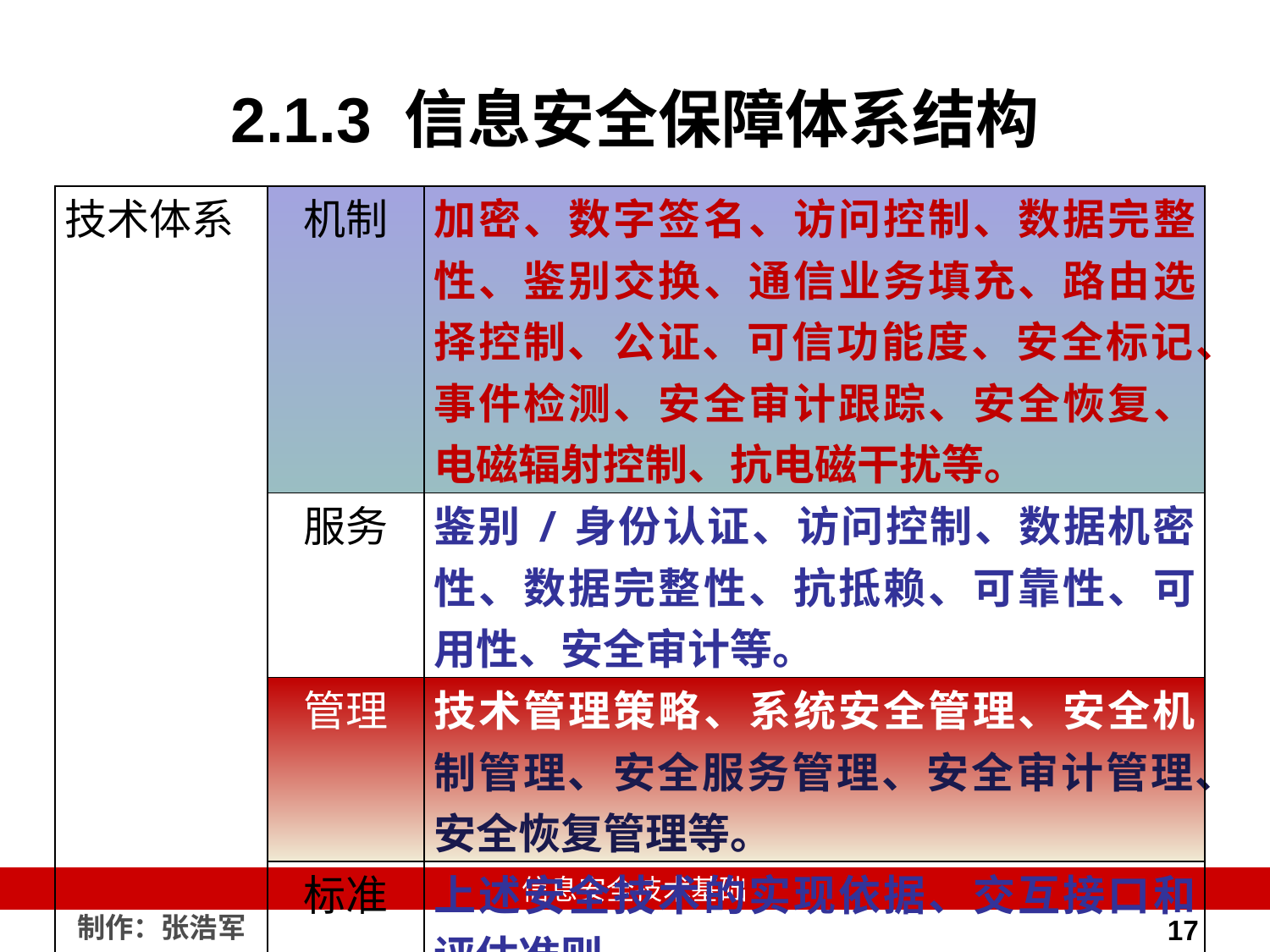

# 2.1.3 信息安全保障体系结构
| 技术体系 | 机制 | 加密、数字签名、访问控制、数据完整性、鉴别交换、通信业务填充、路由选择控制、公证、可信功能度、安全标记、事件检测、安全审计跟踪、安全恢复、电磁辐射控制、抗电磁干扰等。 |
| --- | --- | --- |
|  | 服务 | 鉴别/身份认证、访问控制、数据机密性、数据完整性、抗抵赖、可靠性、可用性、安全审计等。 |
|  | 管理 | 技术管理策略、系统安全管理、安全机制管理、安全服务管理、安全审计管理、安全恢复管理等。 |
|  | 标准 | 上述安全技术的实现依据、交互接口和评估准则。 |
17